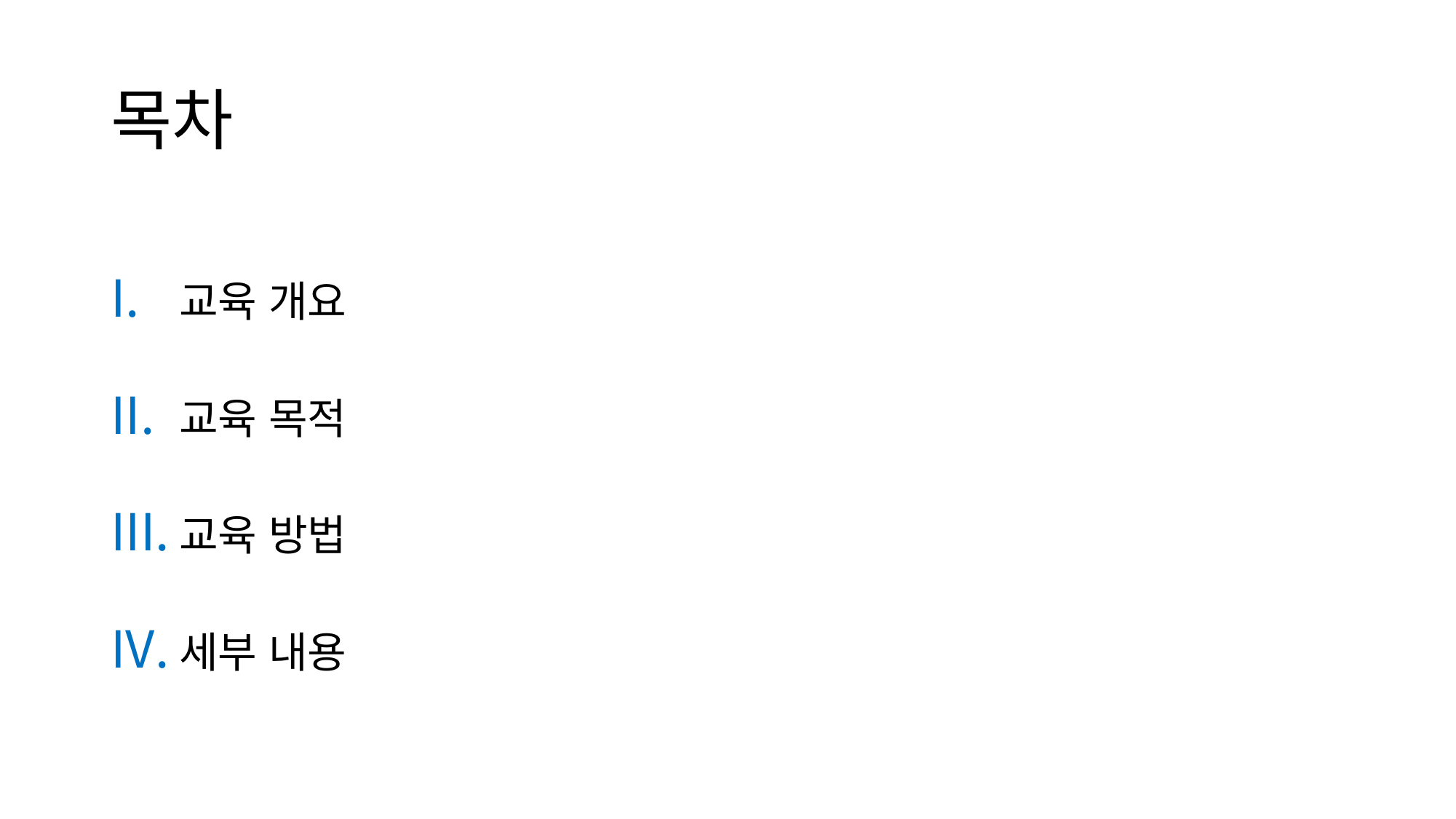

# 목차
교육 개요
교육 목적
교육 방법
세부 내용